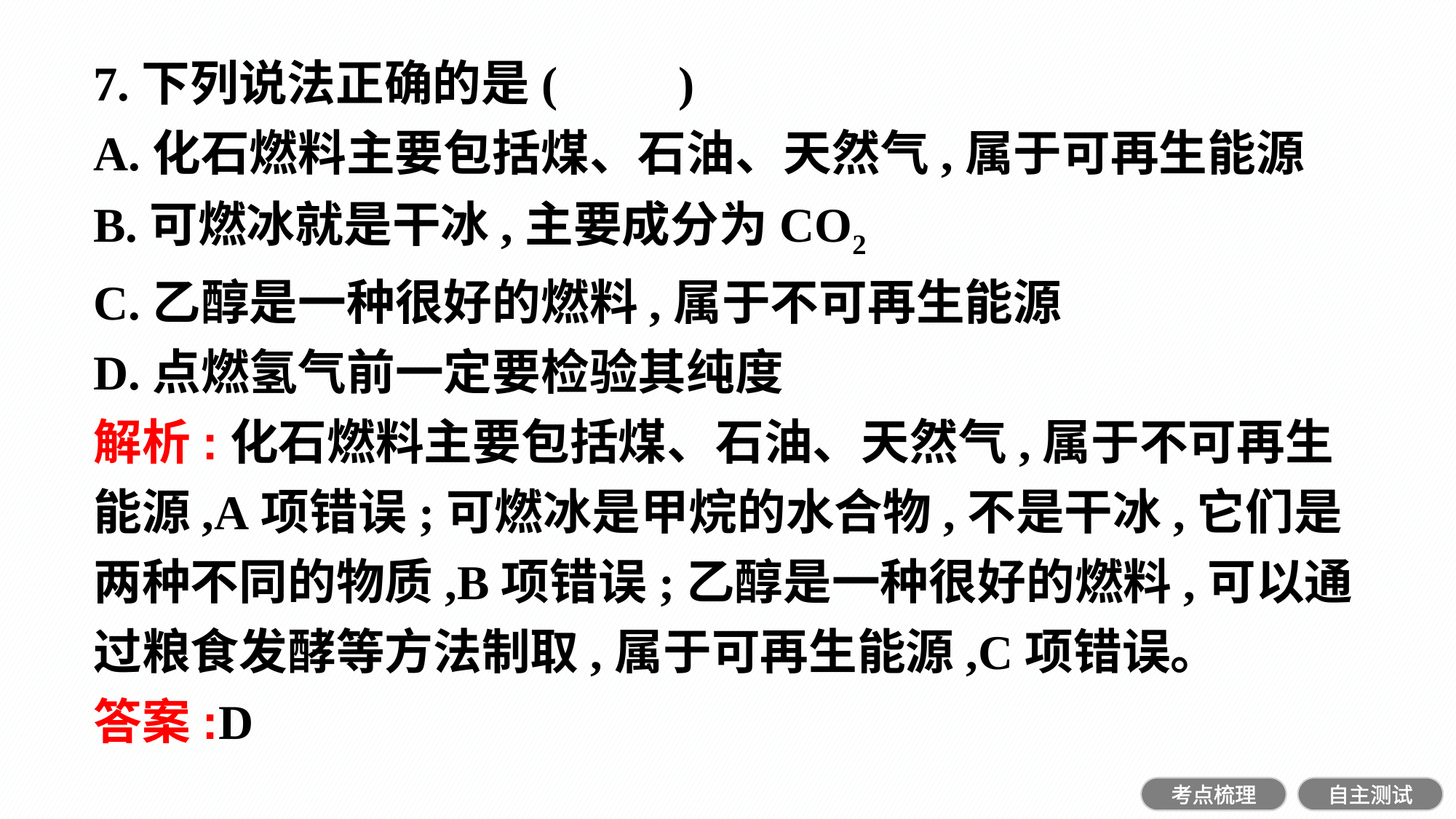

7.下列说法正确的是(　　)
A.化石燃料主要包括煤、石油、天然气,属于可再生能源
B.可燃冰就是干冰,主要成分为CO2
C.乙醇是一种很好的燃料,属于不可再生能源
D.点燃氢气前一定要检验其纯度
解析:化石燃料主要包括煤、石油、天然气,属于不可再生能源,A项错误;可燃冰是甲烷的水合物,不是干冰,它们是两种不同的物质,B项错误;乙醇是一种很好的燃料,可以通过粮食发酵等方法制取,属于可再生能源,C项错误。
答案:D